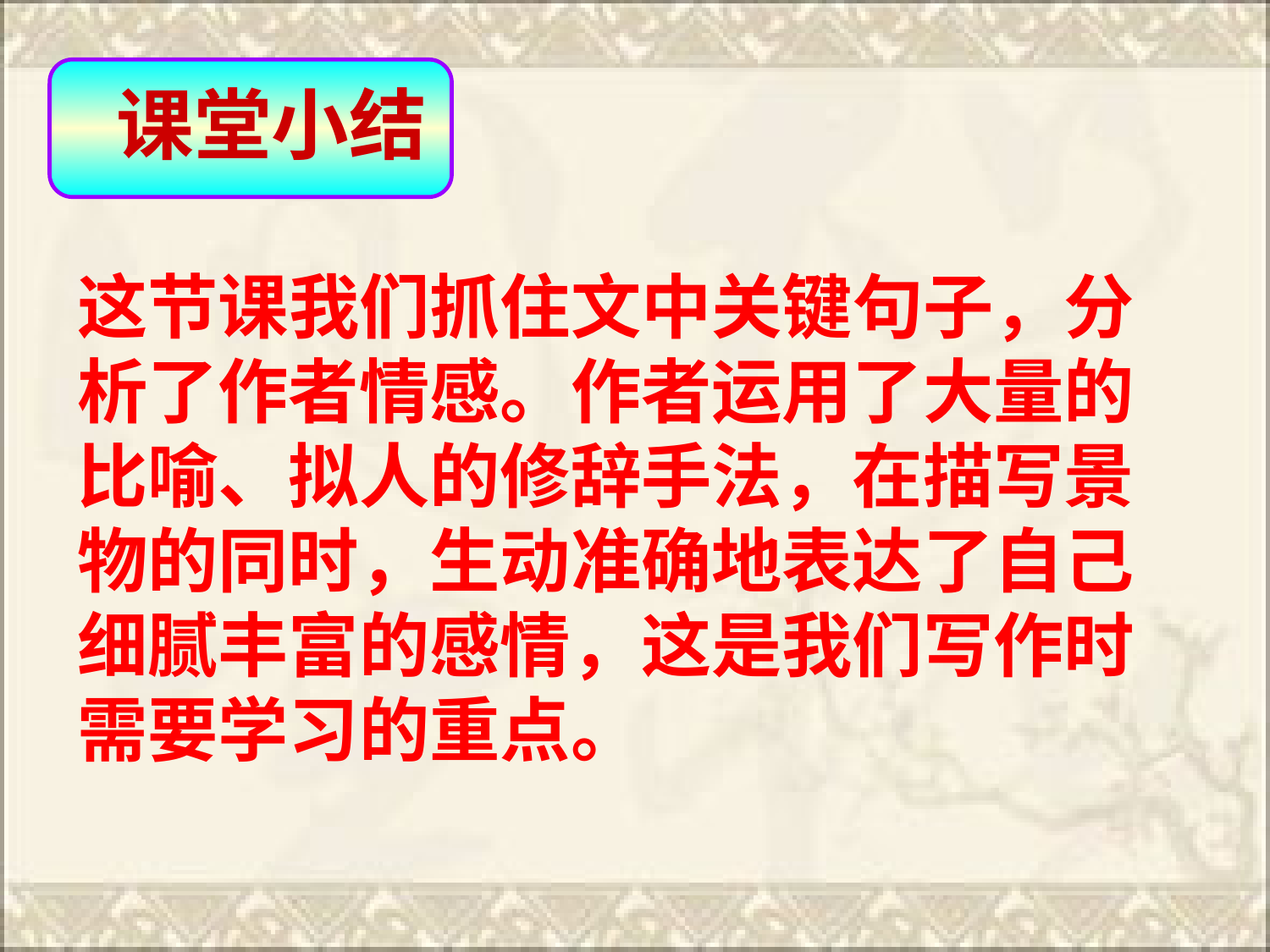

课堂小结
这节课我们抓住文中关键句子，分析了作者情感。作者运用了大量的比喻、拟人的修辞手法，在描写景物的同时，生动准确地表达了自己细腻丰富的感情，这是我们写作时需要学习的重点。